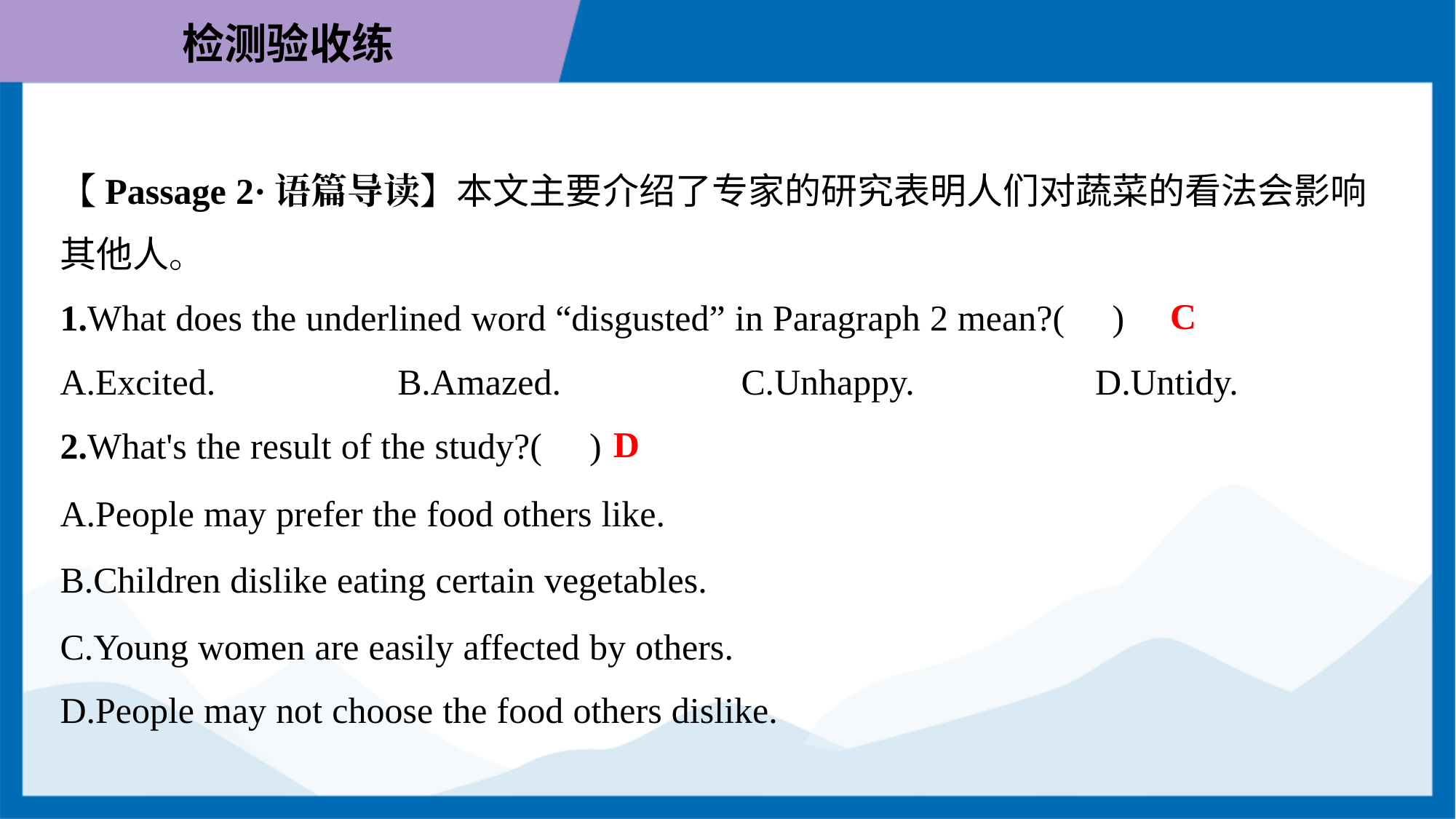

【Passage 2·语篇导读】本文主要介绍了专家的研究表明人们对蔬菜的看法会影响
其他人。
C
1.What does the underlined word “disgusted” in Paragraph 2 mean?(     )
A.Excited.	B.Amazed.	C.Unhappy.	D.Untidy.
D
2.What's the result of the study?(     )
A.People may prefer the food others like.
B.Children dislike eating certain vegetables.
C.Young women are easily affected by others.
D.People may not choose the food others dislike.